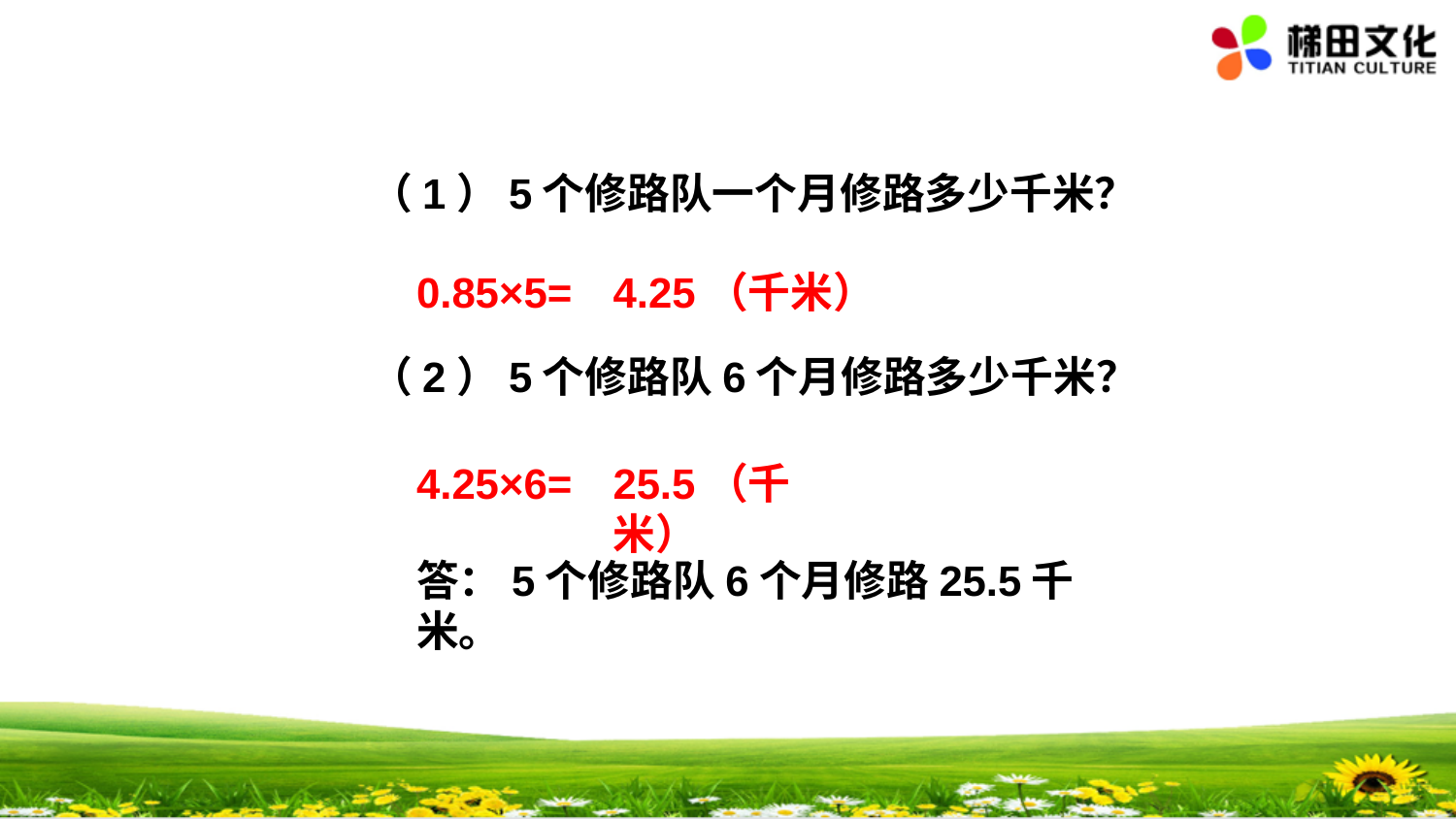

（1）5个修路队一个月修路多少千米？
0.85×5=
4.25（千米）
（2）5个修路队6个月修路多少千米？
4.25×6=
25.5（千米）
答：5个修路队6个月修路25.5千米。